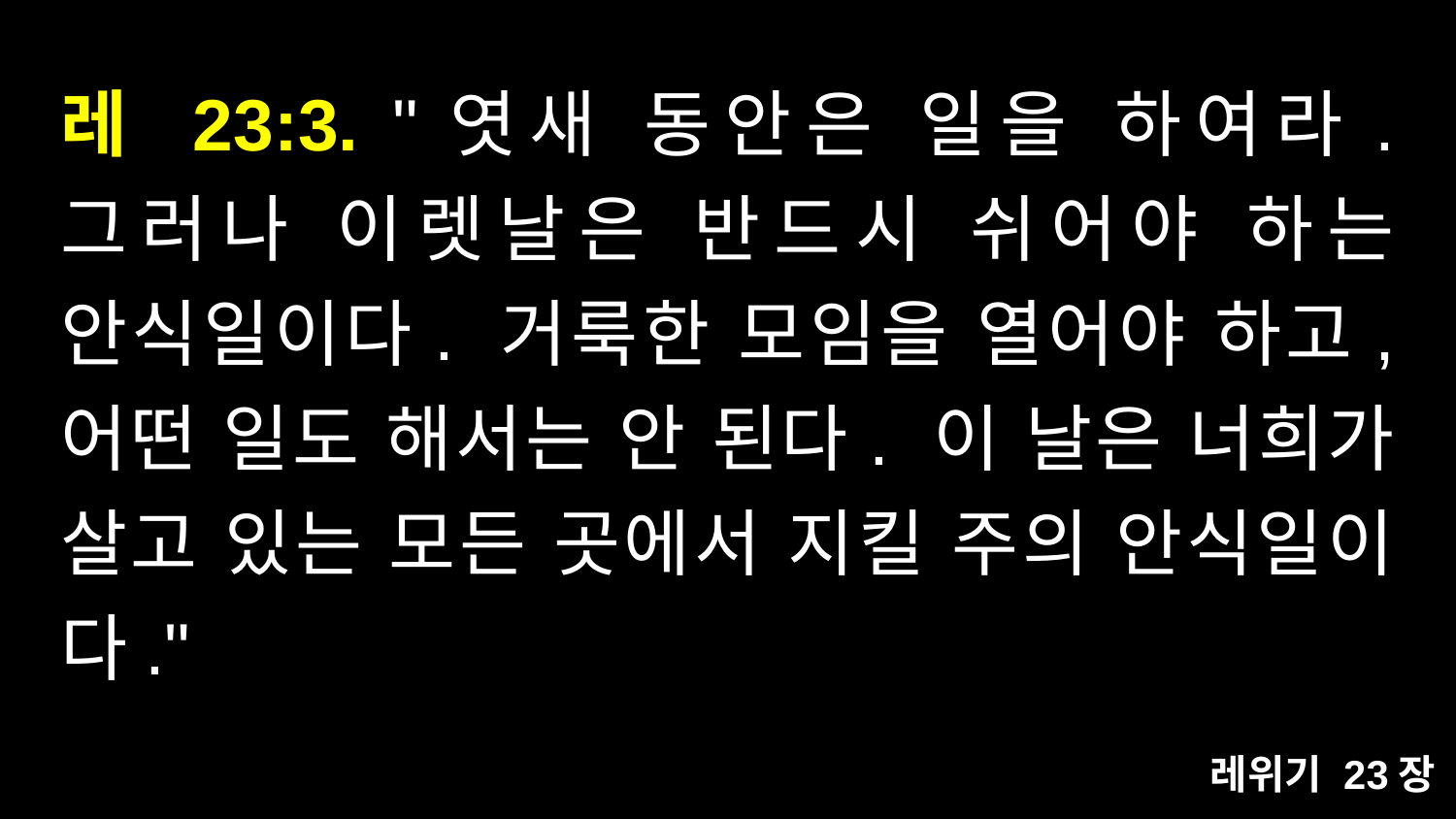

# 레 23:3. "엿새 동안은 일을 하여라. 그러나 이렛날은 반드시 쉬어야 하는 안식일이다. 거룩한 모임을 열어야 하고, 어떤 일도 해서는 안 된다. 이 날은 너희가 살고 있는 모든 곳에서 지킬 주의 안식일이다."
레위기 23장